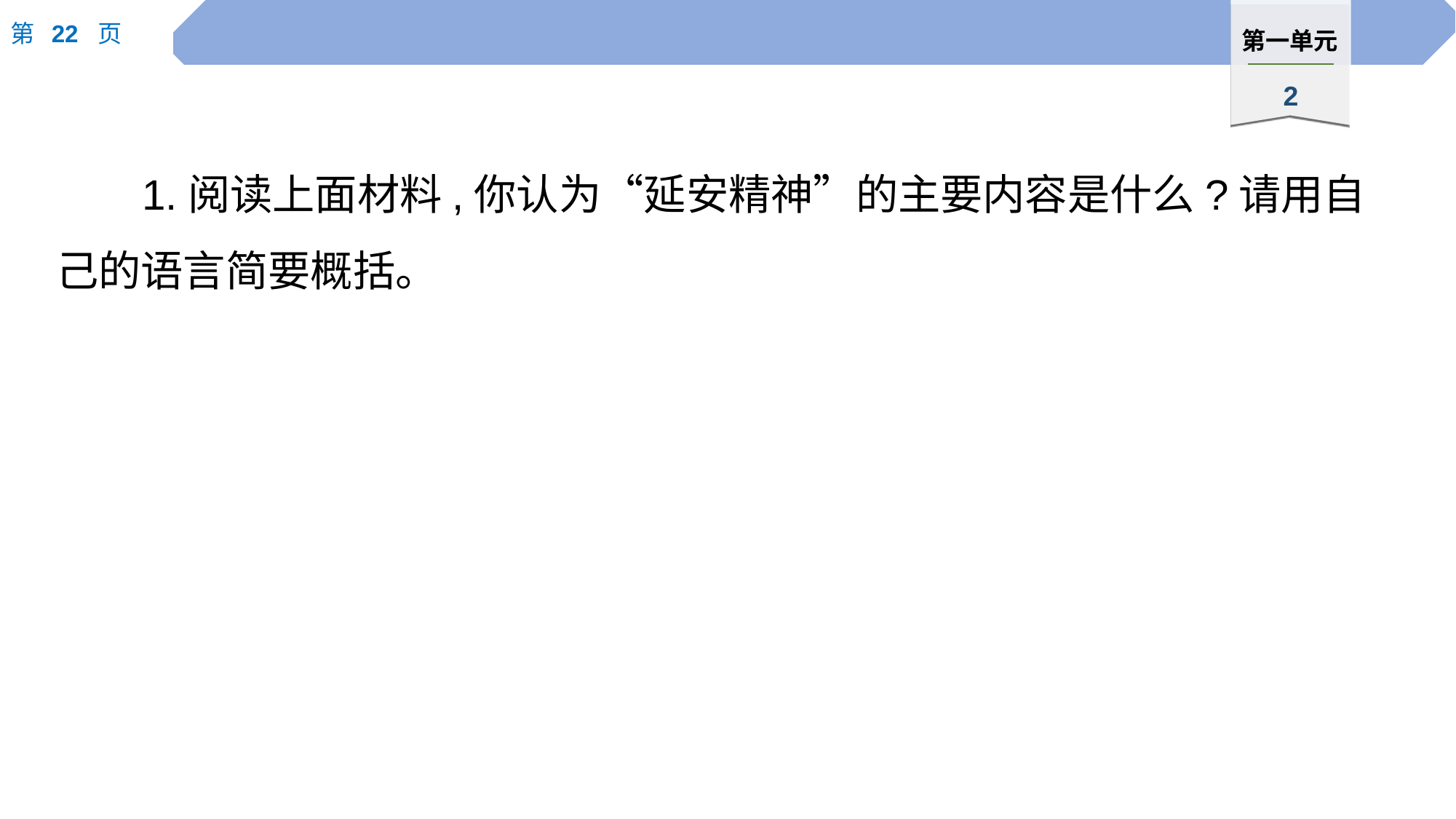

1.阅读上面材料,你认为“延安精神”的主要内容是什么?请用自己的语言简要概括。